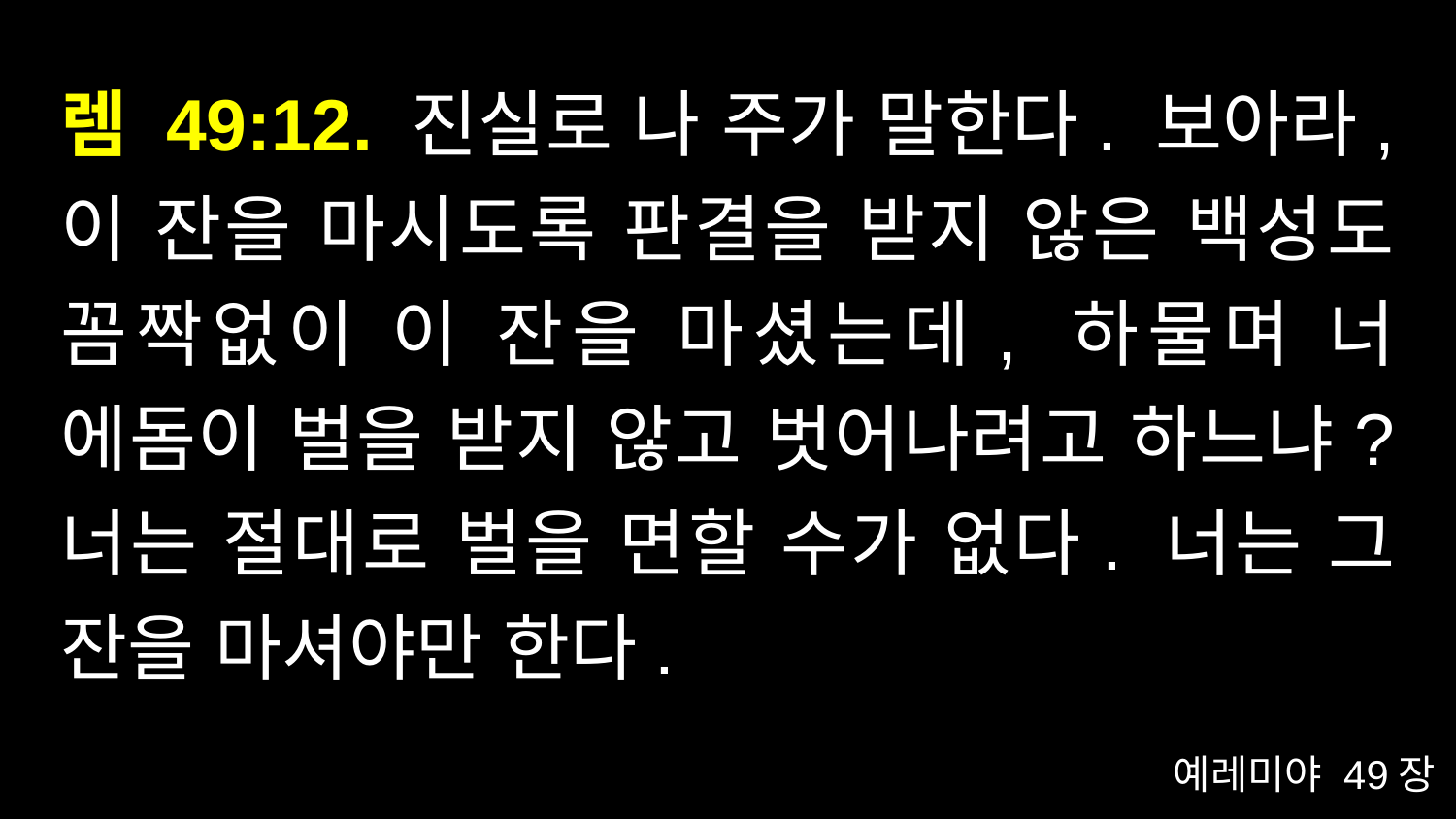

# 렘 49:12. 진실로 나 주가 말한다. 보아라, 이 잔을 마시도록 판결을 받지 않은 백성도 꼼짝없이 이 잔을 마셨는데, 하물며 너 에돔이 벌을 받지 않고 벗어나려고 하느냐? 너는 절대로 벌을 면할 수가 없다. 너는 그 잔을 마셔야만 한다.
예레미야 49장